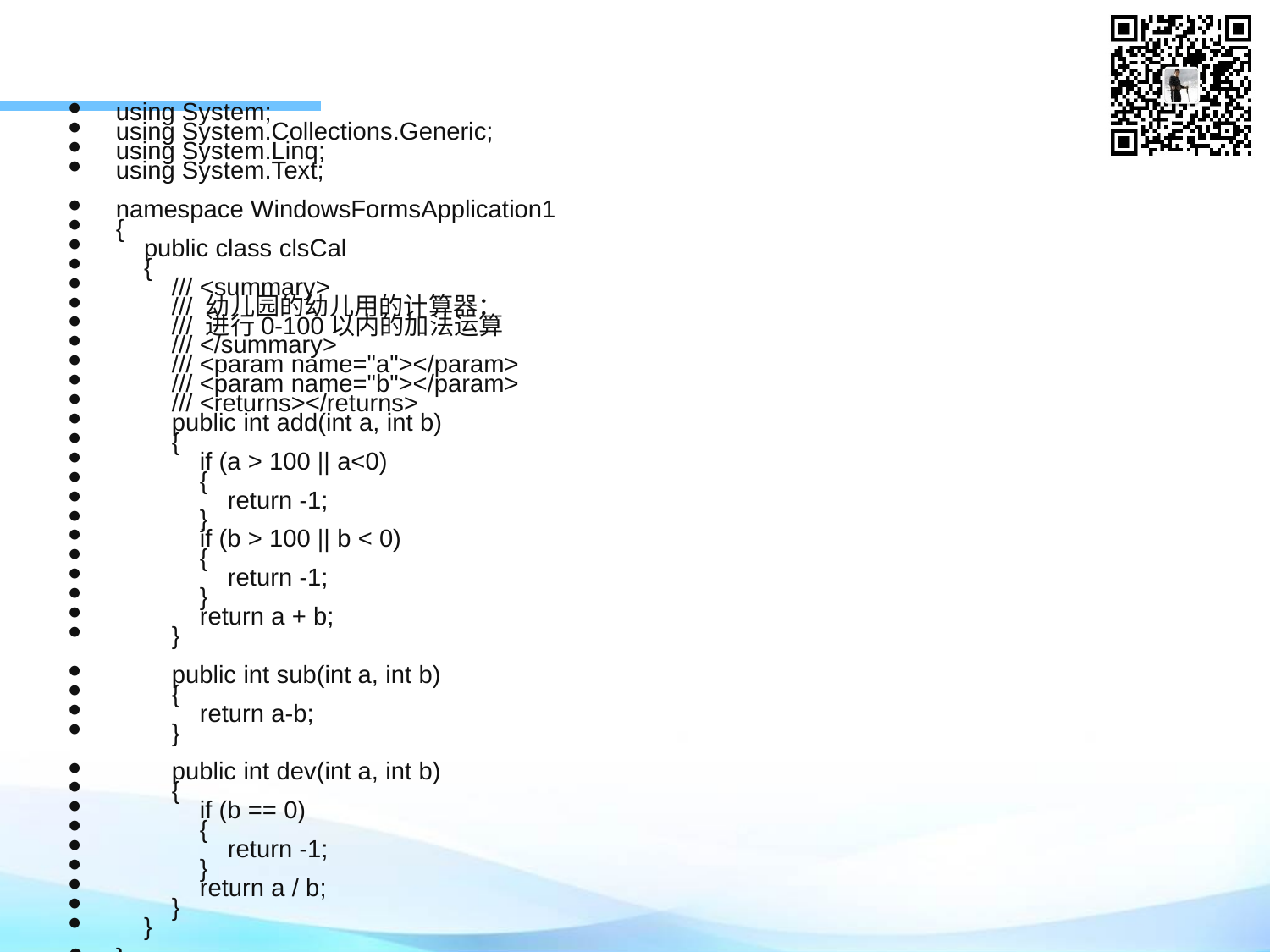

using System;
using System.Collections.Generic;
using System.Linq;
using System.Text;

namespace WindowsFormsApplication1
{
    public class clsCal
    {
        /// <summary>
        /// 幼儿园的幼儿用的计算器：
        /// 进行0-100以内的加法运算
        /// </summary>
        /// <param name="a"></param>
        /// <param name="b"></param>
        /// <returns></returns>
        public int add(int a, int b)
        {
            if (a > 100 || a<0)
            {
                return -1;
            }
            if (b > 100 || b < 0)
            {
                return -1;
            }
            return a + b;
        }

        public int sub(int a, int b)
        {
            return a-b;
        }

        public int dev(int a, int b)
        {
            if (b == 0)
            {
                return -1;
            }
            return a / b;
        }
    }
}